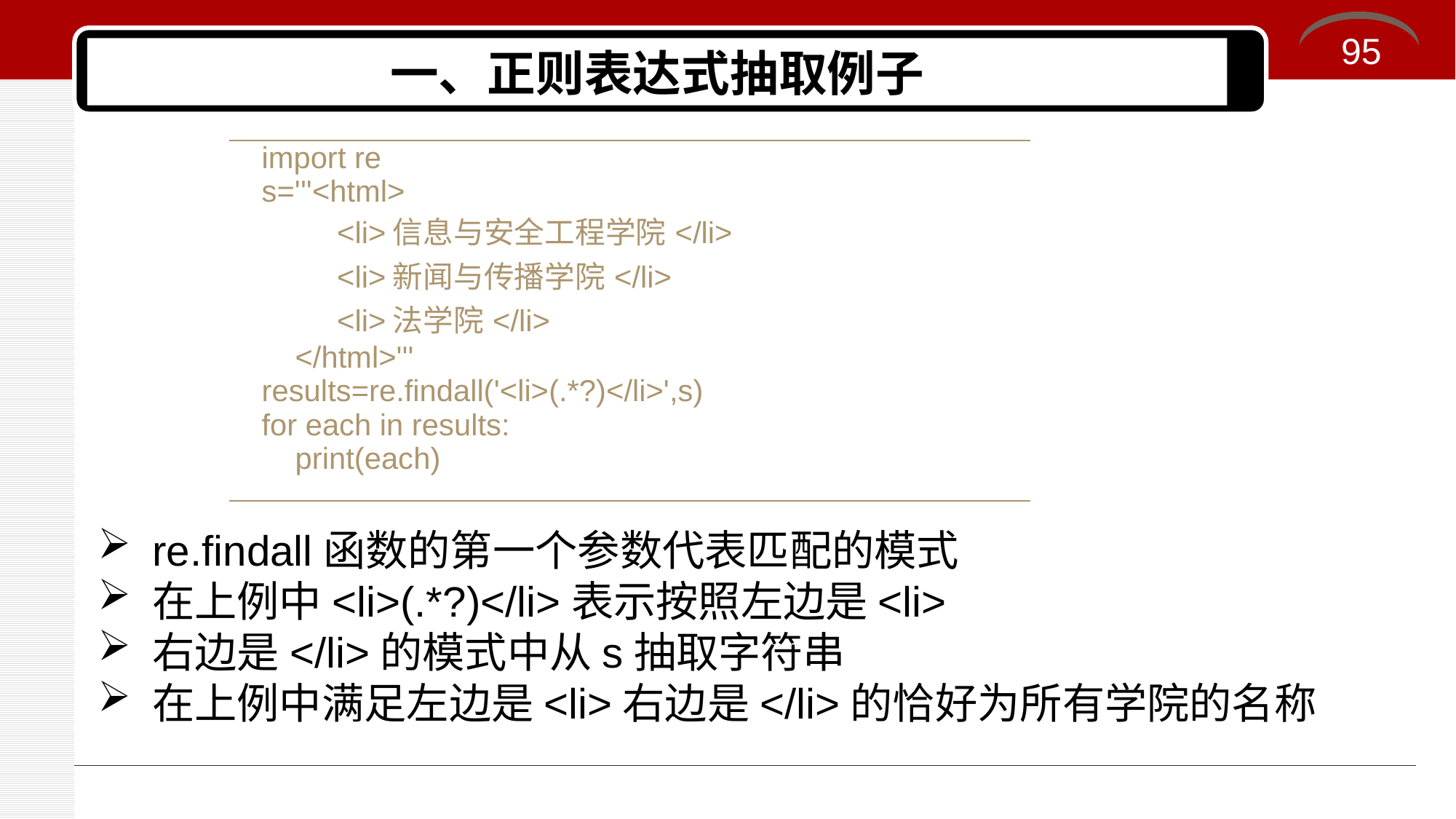

95
# 一、正则表达式抽取例子
| import re s='''<html> <li>信息与安全工程学院</li> <li>新闻与传播学院</li> <li>法学院</li> </html>''' results=re.findall('<li>(.\*?)</li>',s) for each in results: print(each) |
| --- |
re.findall函数的第一个参数代表匹配的模式
在上例中<li>(.*?)</li>表示按照左边是<li>
右边是</li>的模式中从s抽取字符串
在上例中满足左边是<li>右边是</li>的恰好为所有学院的名称